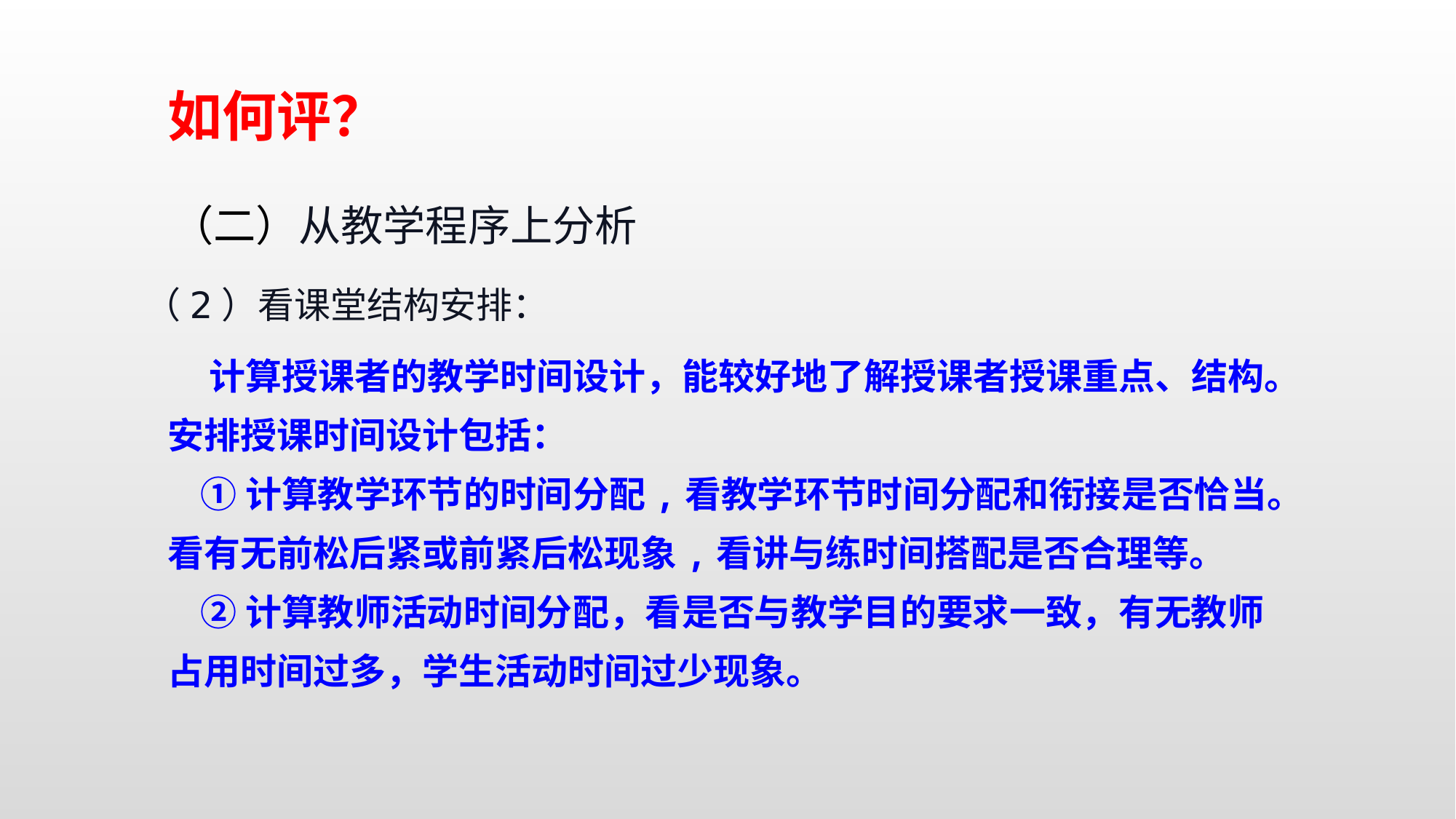

如何评？
     （二）从教学程序上分析
（2）看课堂结构安排：
    计算授课者的教学时间设计，能较好地了解授课者授课重点、结构。安排授课时间设计包括：
    ①计算教学环节的时间分配,看教学环节时间分配和衔接是否恰当。看有无前松后紧或前紧后松现象,看讲与练时间搭配是否合理等。
    ②计算教师活动时间分配，看是否与教学目的要求一致，有无教师占用时间过多，学生活动时间过少现象。